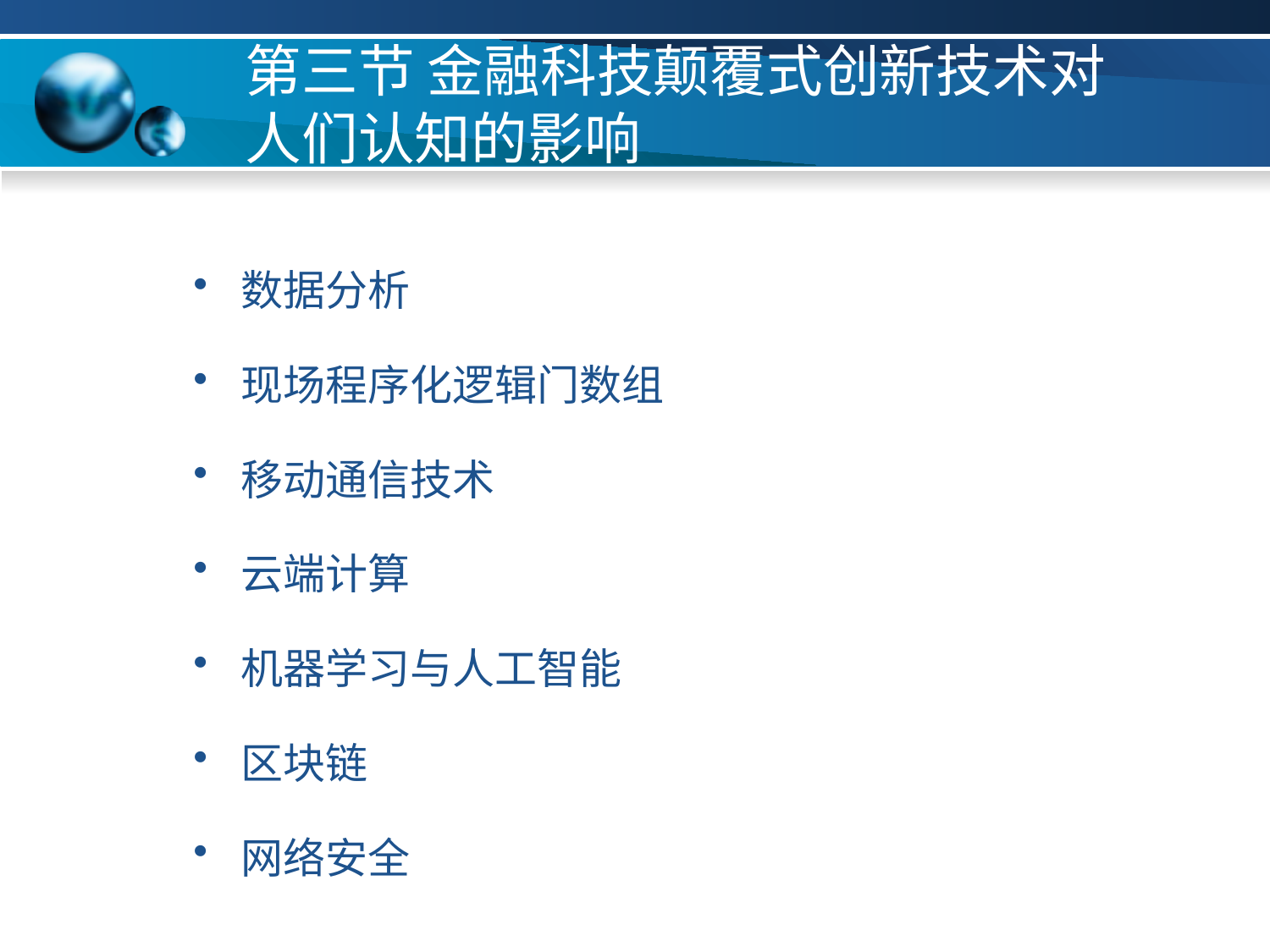

# 第三节 金融科技颠覆式创新技术对人们认知的影响
数据分析
现场程序化逻辑门数组
移动通信技术
云端计算
机器学习与人工智能
区块链
网络安全